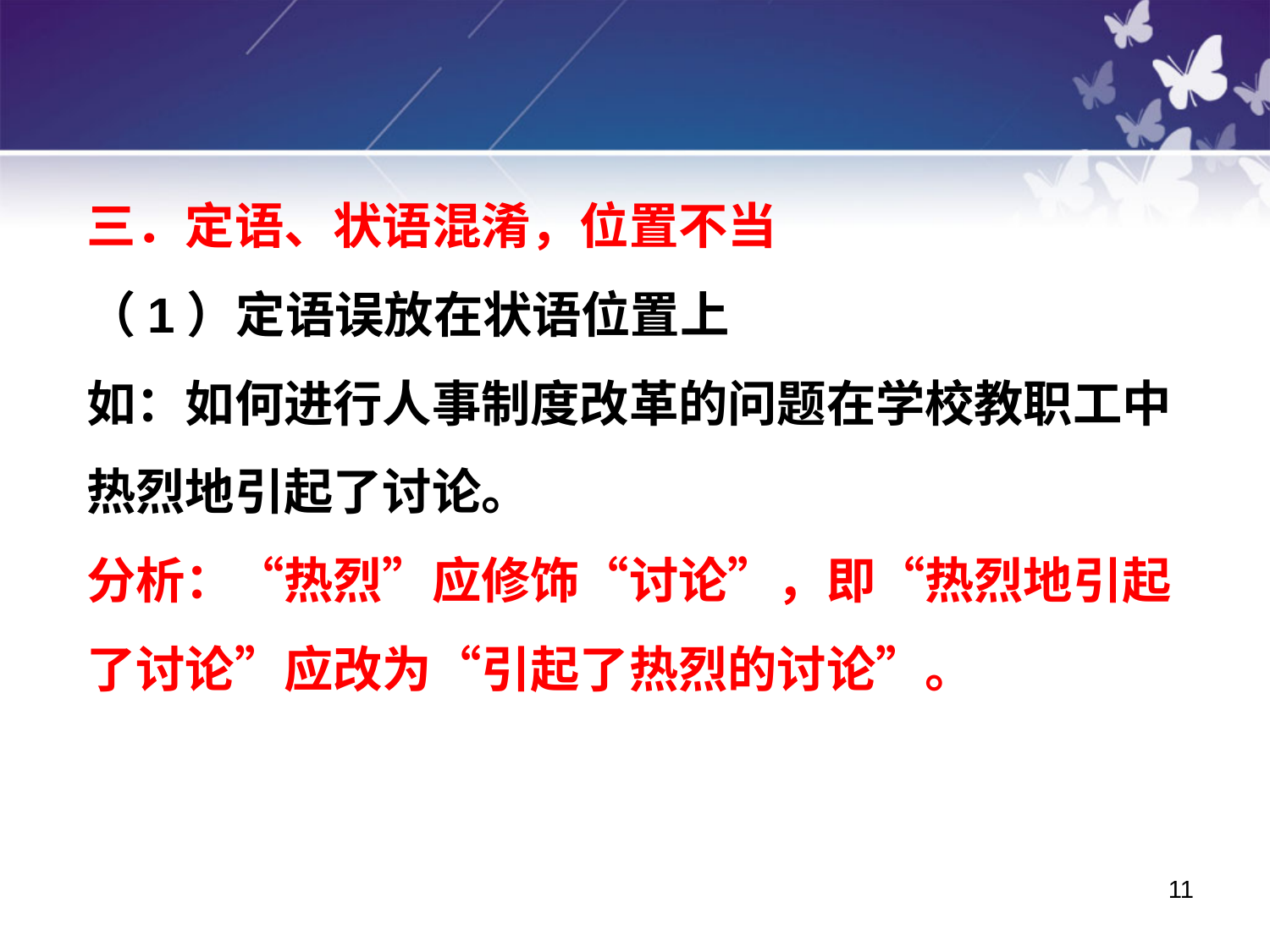

三．定语、状语混淆，位置不当
（1）定语误放在状语位置上
如：如何进行人事制度改革的问题在学校教职工中热烈地引起了讨论。
分析：“热烈”应修饰“讨论”，即“热烈地引起了讨论”应改为“引起了热烈的讨论”。

11